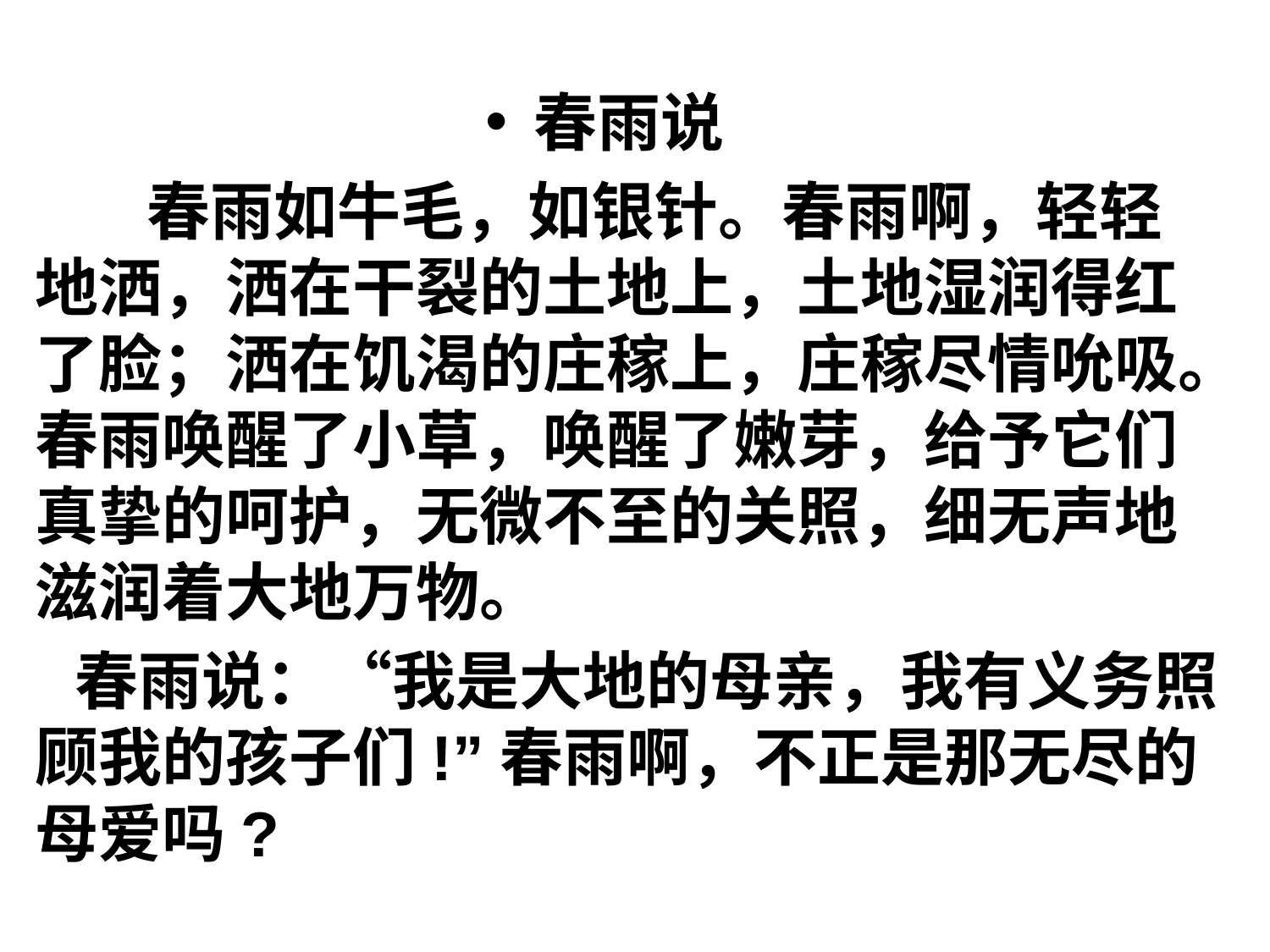

春雨说
          春雨如牛毛，如银针。春雨啊，轻轻地洒，洒在干裂的土地上，土地湿润得红了脸；洒在饥渴的庄稼上，庄稼尽情吮吸。春雨唤醒了小草，唤醒了嫩芽，给予它们真挚的呵护，无微不至的关照，细无声地滋润着大地万物。
     春雨说：“我是大地的母亲，我有义务照顾我的孩子们!”春雨啊，不正是那无尽的母爱吗?